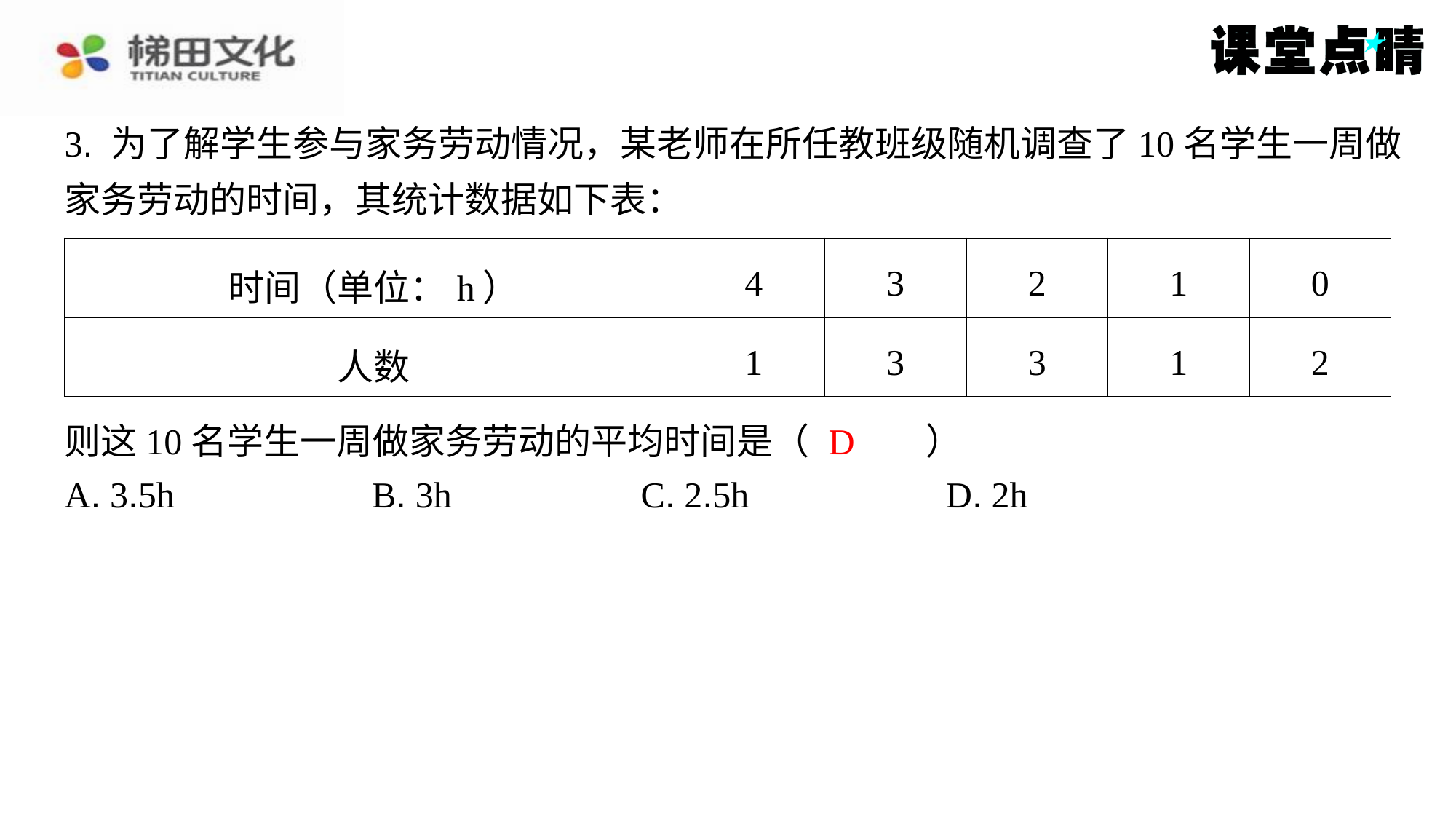

3. 为了解学生参与家务劳动情况，某老师在所任教班级随机调查了10名学生一周做
家务劳动的时间，其统计数据如下表：
| 时间（单位：h） | 4 | 3 | 2 | 1 | 0 |
| --- | --- | --- | --- | --- | --- |
| 人数 | 1 | 3 | 3 | 1 | 2 |
D
则这10名学生一周做家务劳动的平均时间是（　D　）
| A. 3.5h | B. 3h | C. 2.5h | D. 2h |
| --- | --- | --- | --- |